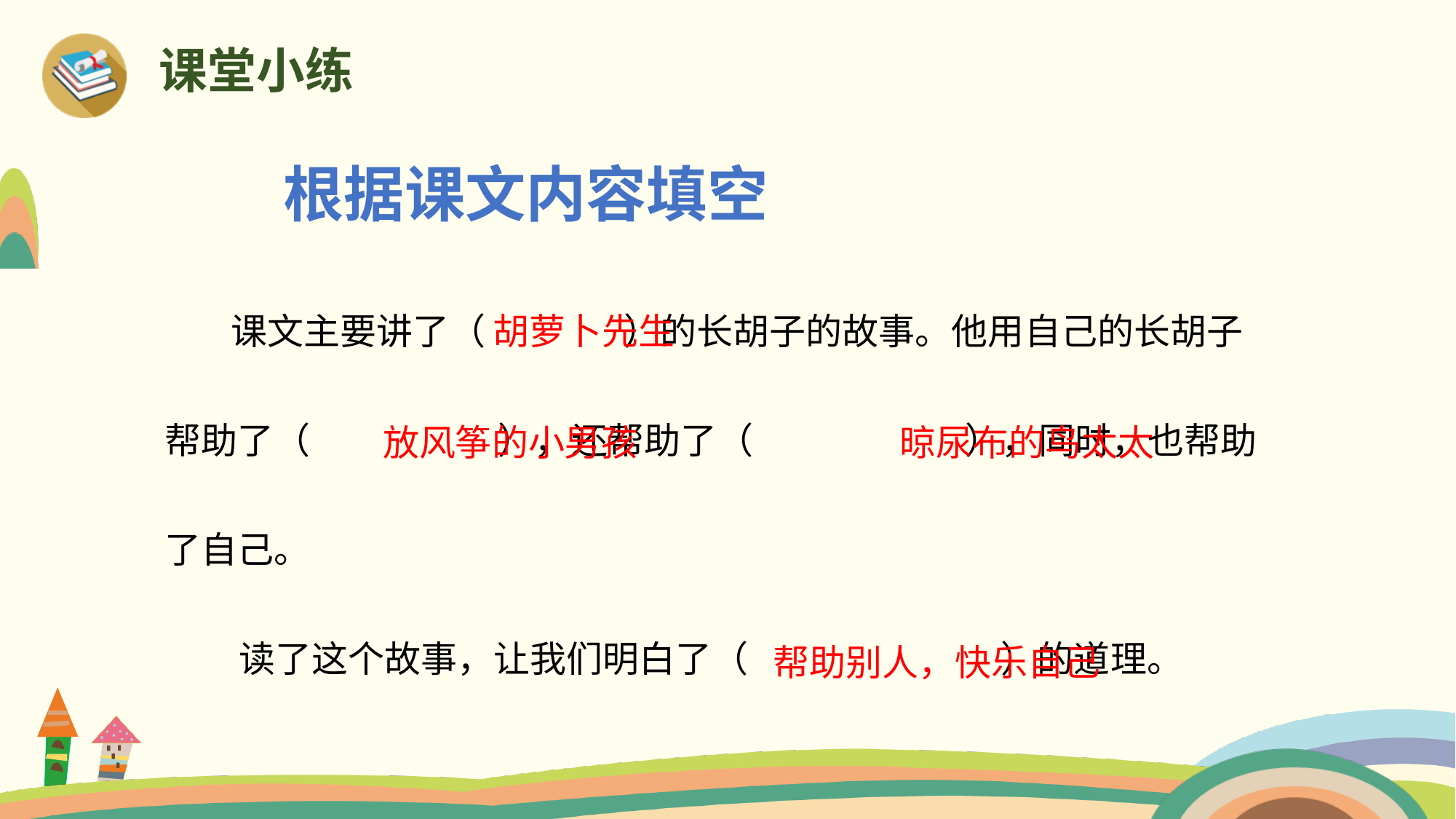

课堂小练
根据课文内容填空
       课文主要讲了（                 ）的长胡子的故事。他用自己的长胡子帮助了（                       ），还帮助了（                          ），同时，也帮助了自己。
        读了这个故事，让我们明白了（                               ）的道理。
 胡萝卜先生
 晾尿布的鸟太太
 放风筝的小男孩
 帮助别人，快乐自己